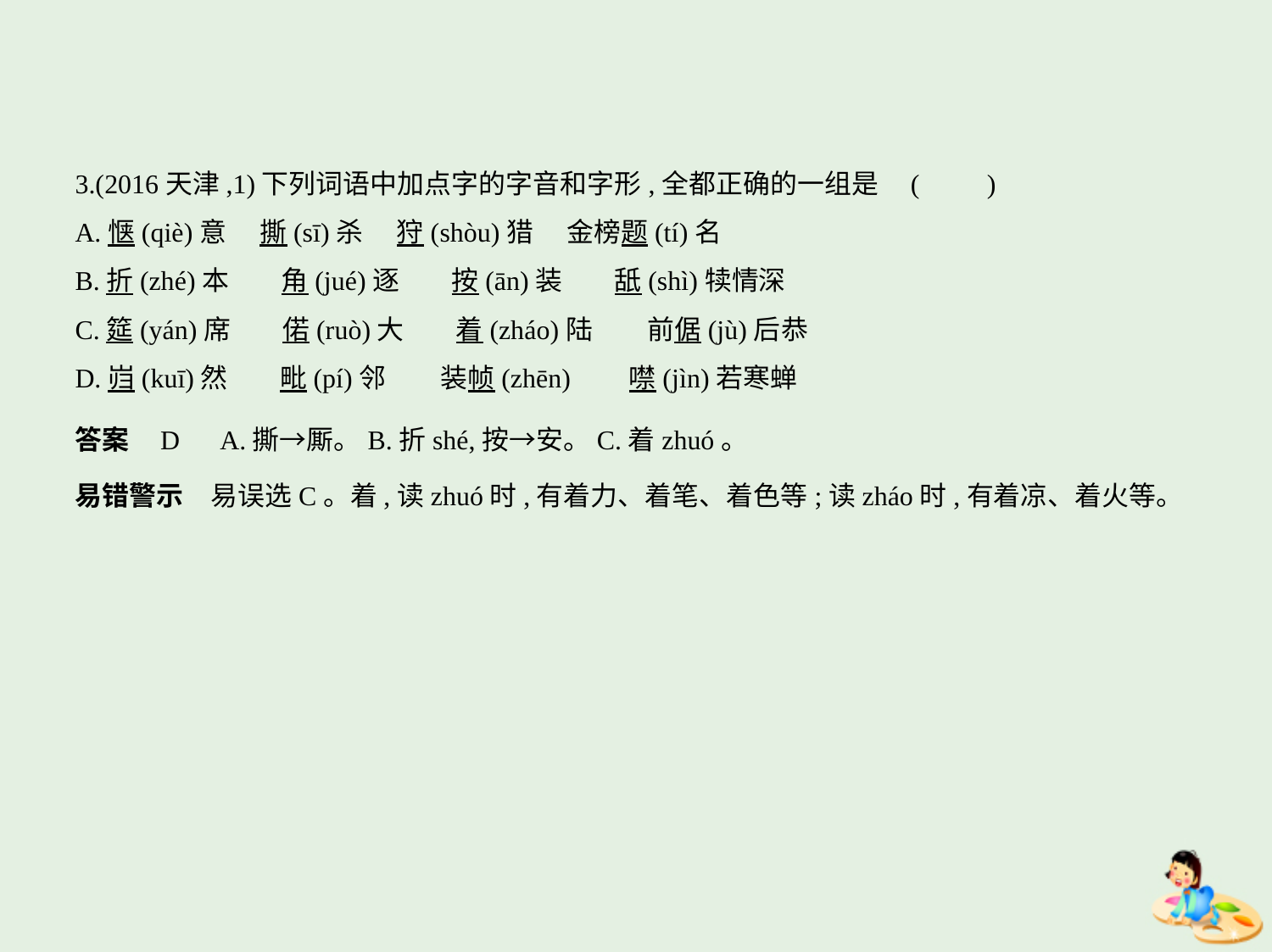

3.(2016天津,1)下列词语中加点字的字音和字形,全都正确的一组是 (　　)
A.惬(qiè)意　 撕(sī)杀　 狩(shòu)猎　 金榜题(tí)名
B.折(zhé)本　    角(jué)逐　    按(ān)装　    舐(shì)犊情深
C.筵(yán)席　    偌(ruò)大　    着(zháo)陆　　前倨(jù)后恭
D.岿(kuī)然　    毗(pí)邻　　装帧(zhēn)　    噤(jìn)若寒蝉
答案    D　A.撕→厮。B.折shé,按→安。C.着zhuó。
易错警示　易误选C。着,读zhuó时,有着力、着笔、着色等;读zháo时,有着凉、着火等。